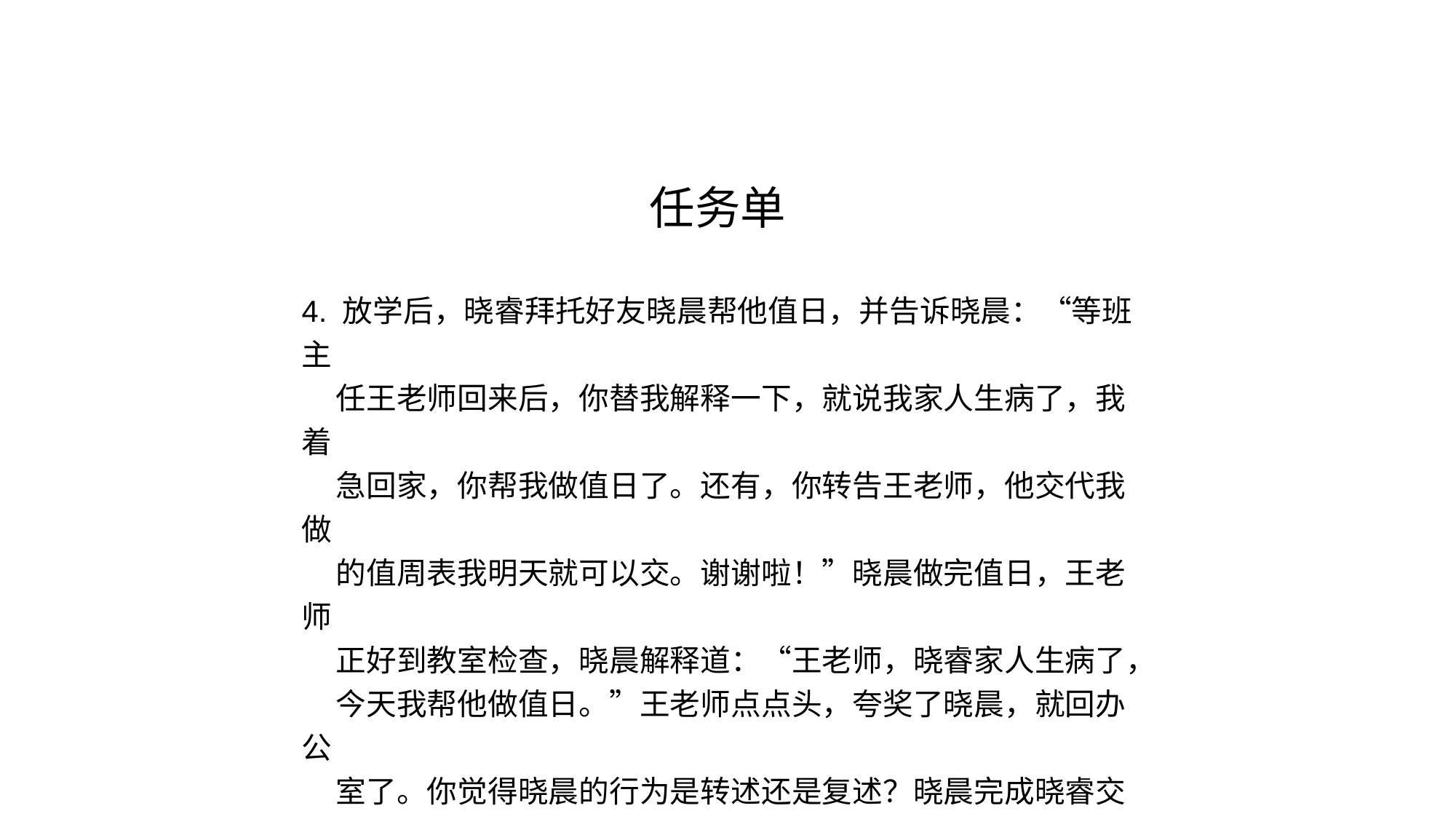

# 任务单
4. 放学后，晓睿拜托好友晓晨帮他值日，并告诉晓晨：“等班主
    任王老师回来后，你替我解释一下，就说我家人生病了，我着
    急回家，你帮我做值日了。还有，你转告王老师，他交代我做
    的值周表我明天就可以交。谢谢啦！”晓晨做完值日，王老师
    正好到教室检查，晓晨解释道：“王老师，晓睿家人生病了，
    今天我帮他做值日。”王老师点点头，夸奖了晓晨，就回办公
    室了。你觉得晓晨的行为是转述还是复述？晓晨完成晓睿交代
    的任务了吗？请说说你的理由。